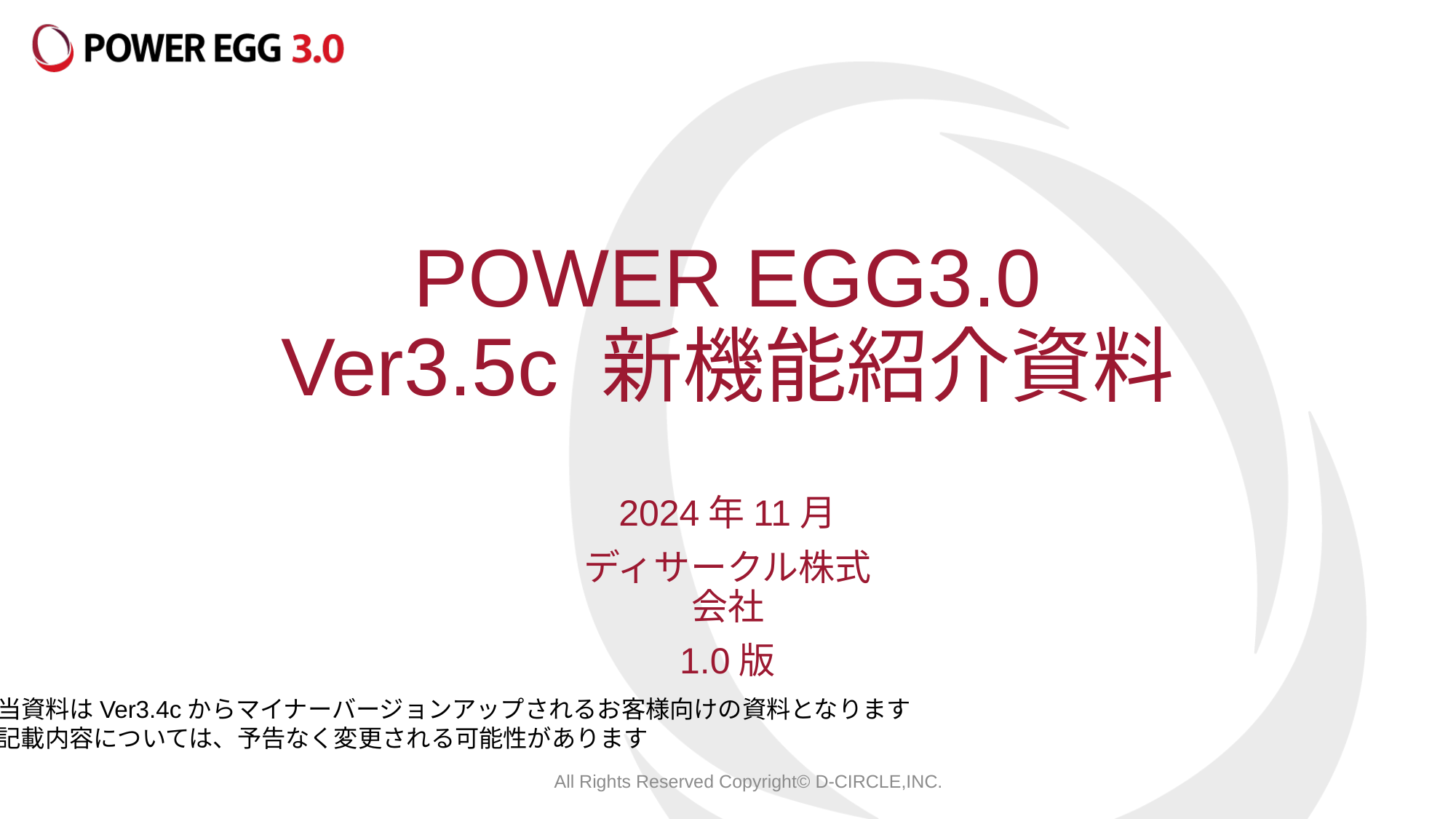

# POWER EGG3.0 Ver3.5c 新機能紹介資料
2024年11月
ディサークル株式会社
1.0版
※当資料はVer3.4cからマイナーバージョンアップされるお客様向けの資料となります
　 記載内容については、予告なく変更される可能性があります
All Rights Reserved Copyright© D-CIRCLE,INC.